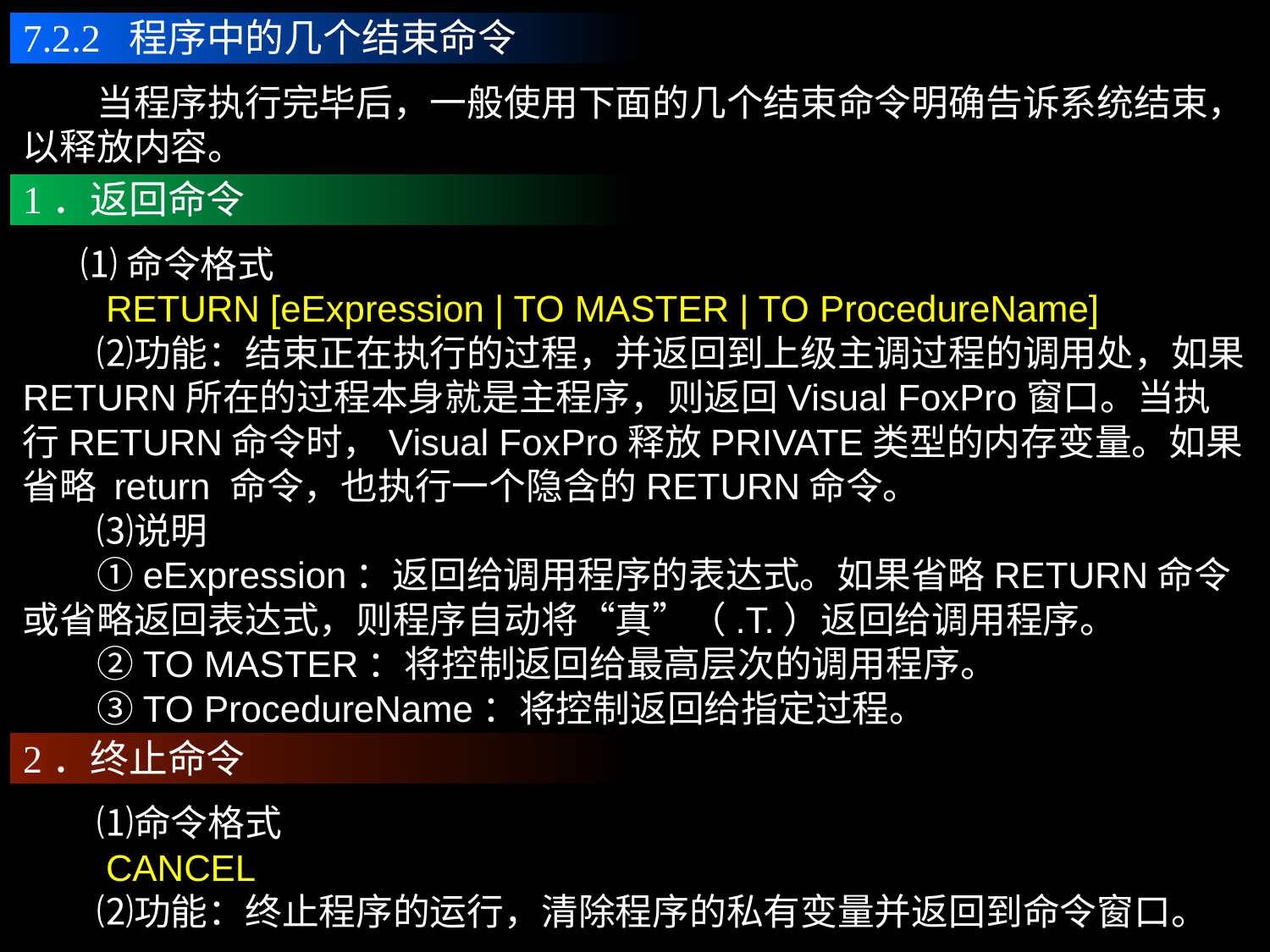

7.2.2  程序中的几个结束命令
　　当程序执行完毕后，一般使用下面的几个结束命令明确告诉系统结束，以释放内容。
1．返回命令
       ⑴命令格式
　　RETURN [eExpression | TO MASTER | TO ProcedureName]
　　⑵功能：结束正在执行的过程，并返回到上级主调过程的调用处，如果RETURN所在的过程本身就是主程序，则返回Visual FoxPro窗口。当执行RETURN命令时，Visual FoxPro释放PRIVATE类型的内存变量。如果省略 return 命令，也执行一个隐含的RETURN命令。
　　⑶说明
　　①eExpression：返回给调用程序的表达式。如果省略RETURN命令或省略返回表达式，则程序自动将“真”（.T.）返回给调用程序。
　　②TO MASTER：将控制返回给最高层次的调用程序。
　　③TO ProcedureName：将控制返回给指定过程。
2．终止命令
　　⑴命令格式
　　CANCEL
　　⑵功能：终止程序的运行，清除程序的私有变量并返回到命令窗口。